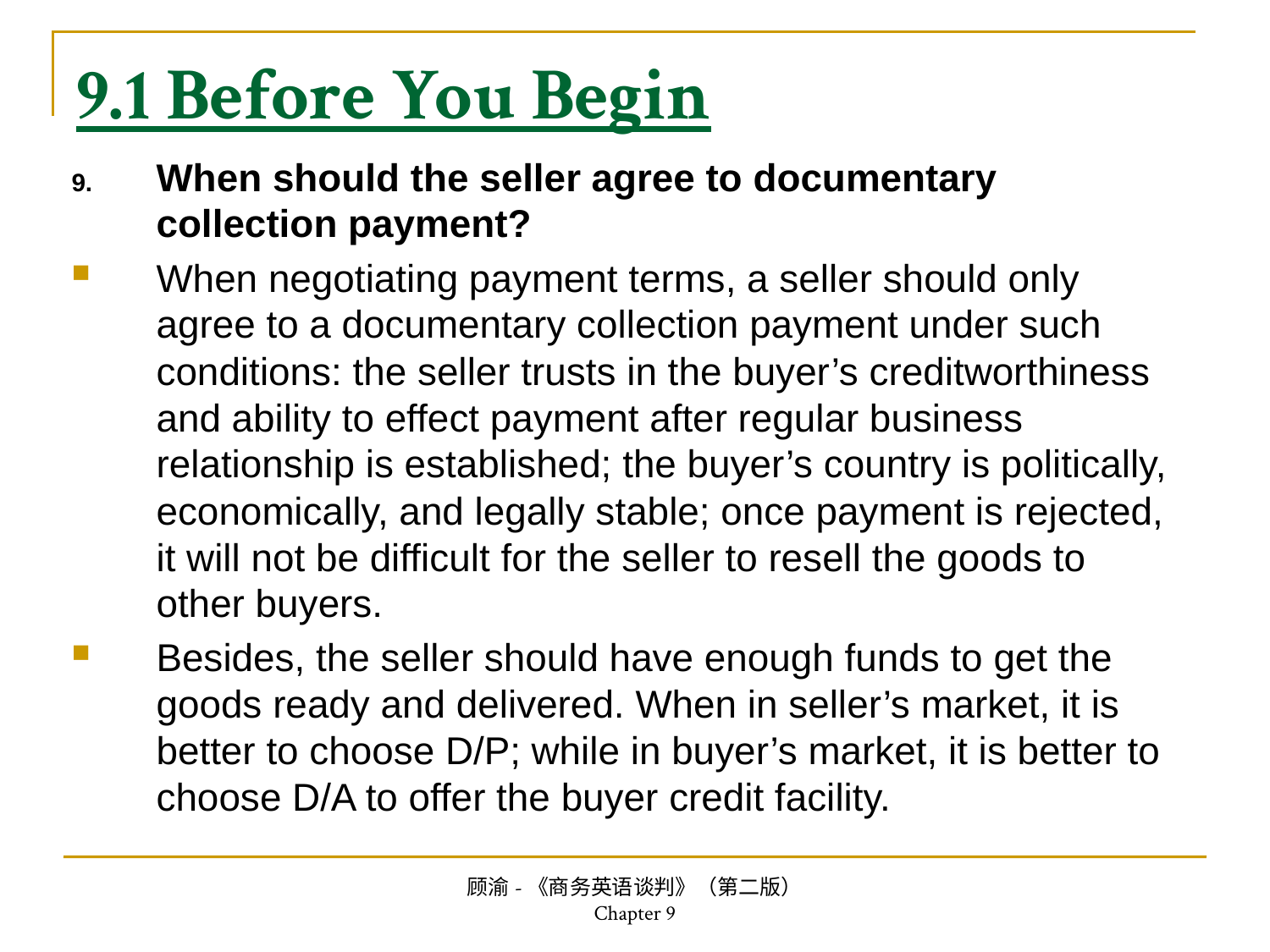

# 9.1 Before You Begin
When should the seller agree to documentary collection payment?
When negotiating payment terms, a seller should only agree to a documentary collection payment under such conditions: the seller trusts in the buyer’s creditworthiness and ability to effect payment after regular business relationship is established; the buyer’s country is politically, economically, and legally stable; once payment is rejected, it will not be difficult for the seller to resell the goods to other buyers.
Besides, the seller should have enough funds to get the goods ready and delivered. When in seller’s market, it is better to choose D/P; while in buyer’s market, it is better to choose D/A to offer the buyer credit facility.

16
顾渝-《商务英语谈判》（第二版） Chapter 9